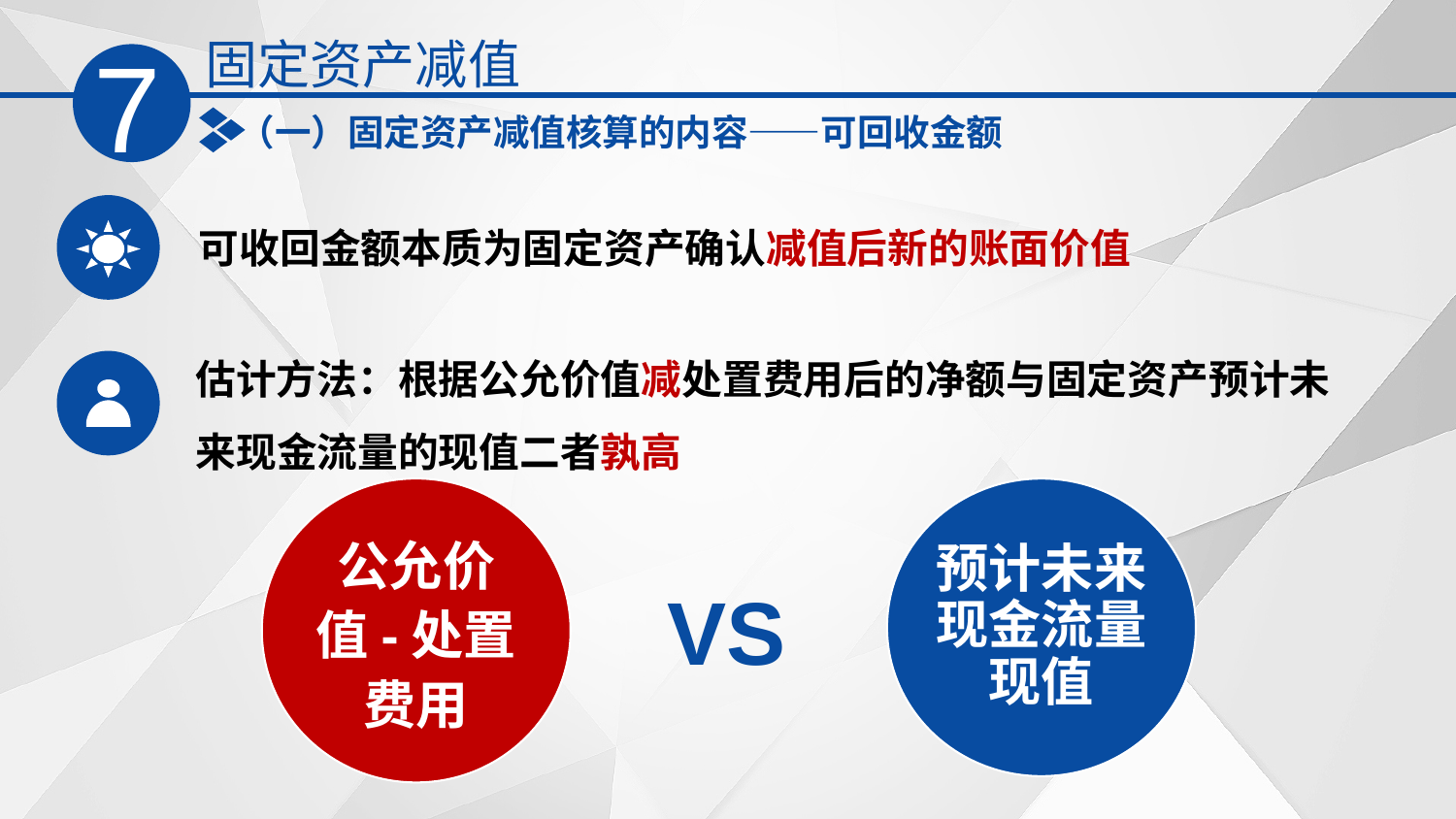

固定资产减值
7

（一）固定资产减值核算的内容——可回收金额

可收回金额本质为固定资产确认减值后新的账面价值
估计方法：根据公允价值减处置费用后的净额与固定资产预计未来现金流量的现值二者孰高

公允价值-处置费用
预计未来现金流量现值
VS